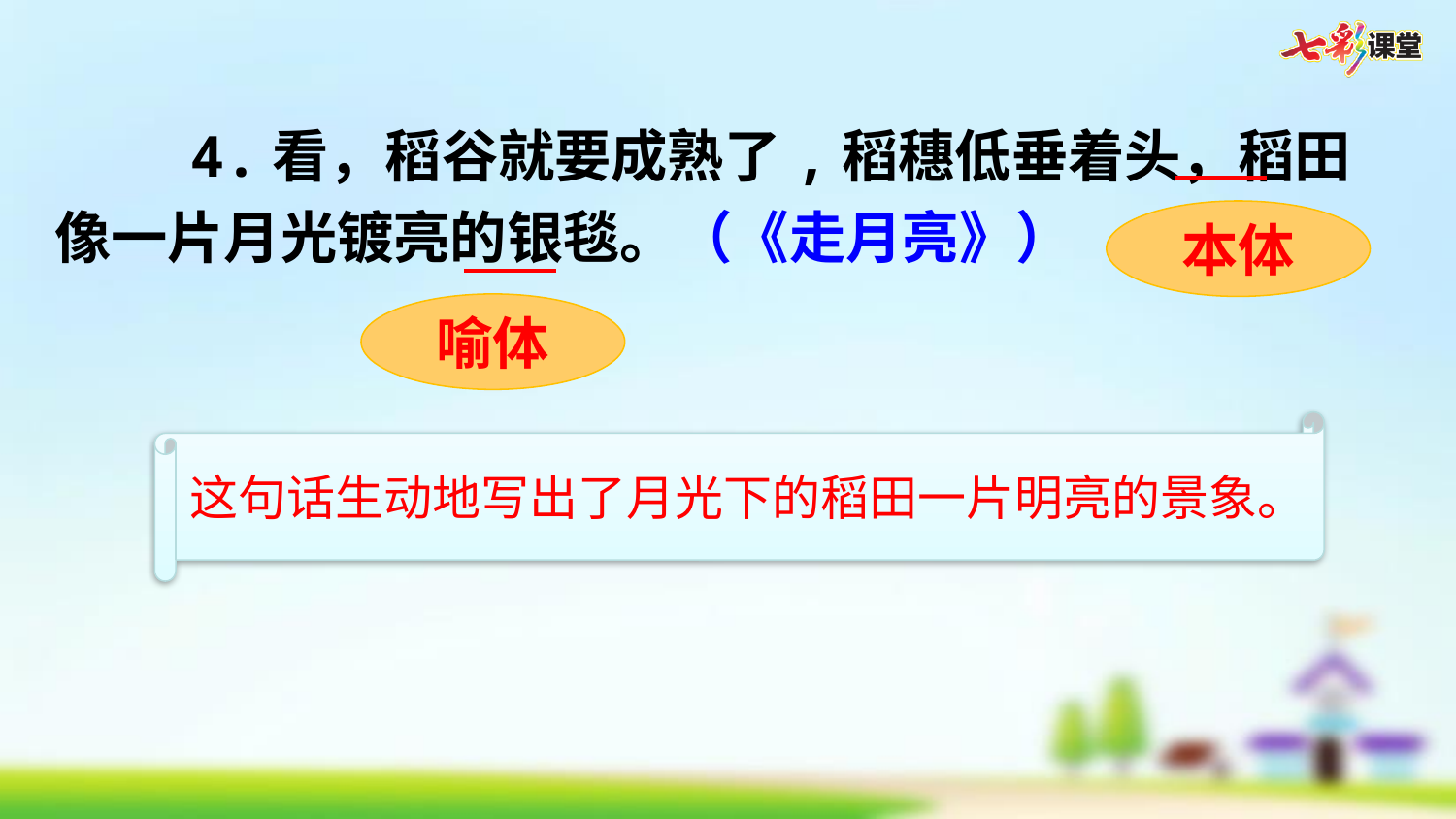

4.看，稻谷就要成熟了,稻穗低垂着头，稻田像一片月光镀亮的银毯。（《走月亮》）

本体
喻体
这句话生动地写出了月光下的稻田一片明亮的景象。